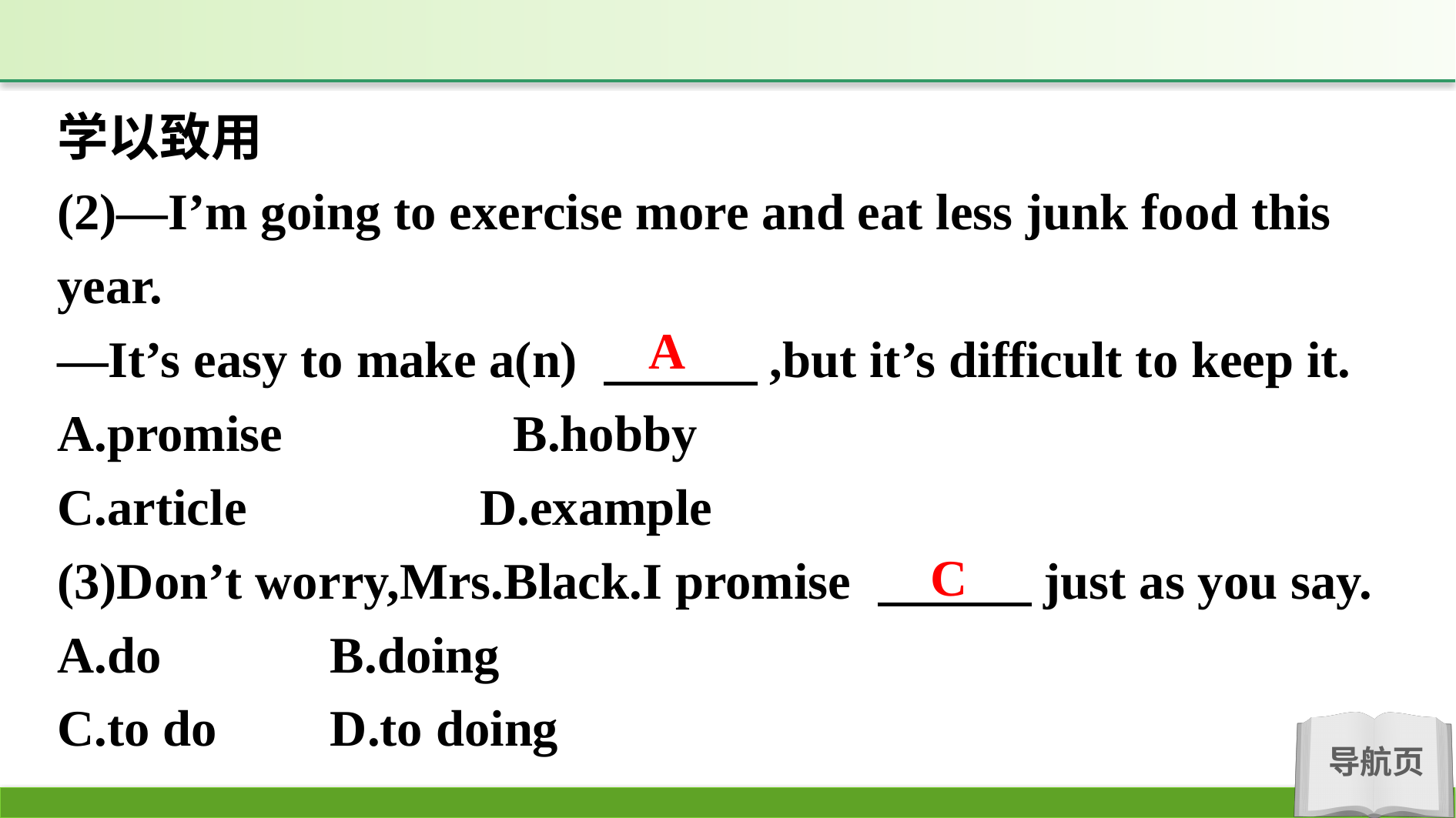

学以致用
(2)—I’m going to exercise more and eat less junk food this year.
—It’s easy to make a(n) 　　　,but it’s difficult to keep it.
A.promise　　　　B.hobby
C.article		  D.example
(3)Don’t worry,Mrs.Black.I promise 　　　just as you say.
A.do		B.doing
C.to do	D.to doing
A
C